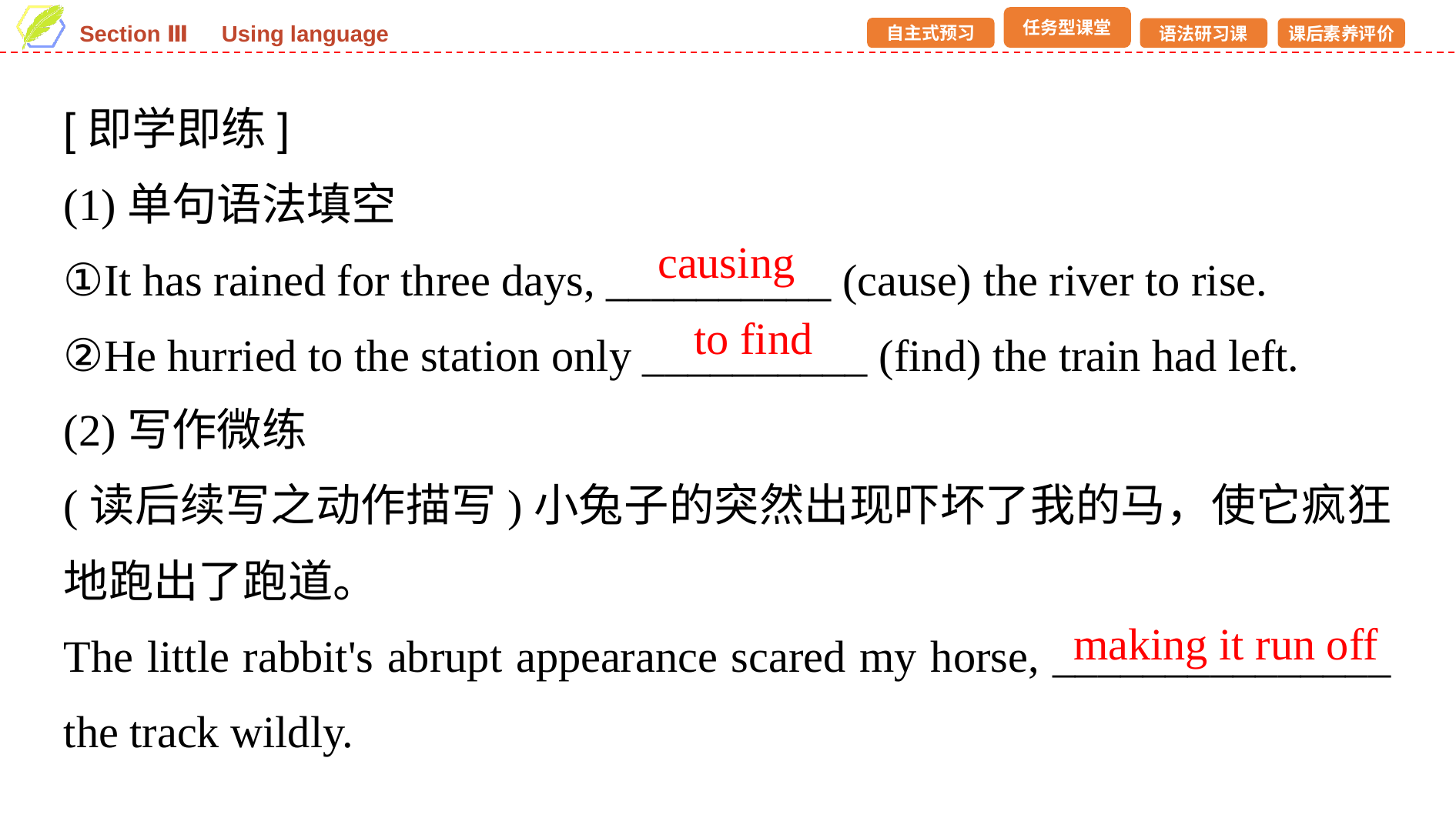

[即学即练]
(1)单句语法填空
①It has rained for three days, __________ (cause) the river to rise.
②He hurried to the station only __________ (find) the train had left.
(2)写作微练
(读后续写之动作描写)小兔子的突然出现吓坏了我的马，使它疯狂地跑出了跑道。
The little rabbit's abrupt appearance scared my horse, _______________ the track wildly.
causing
to find
making it run off